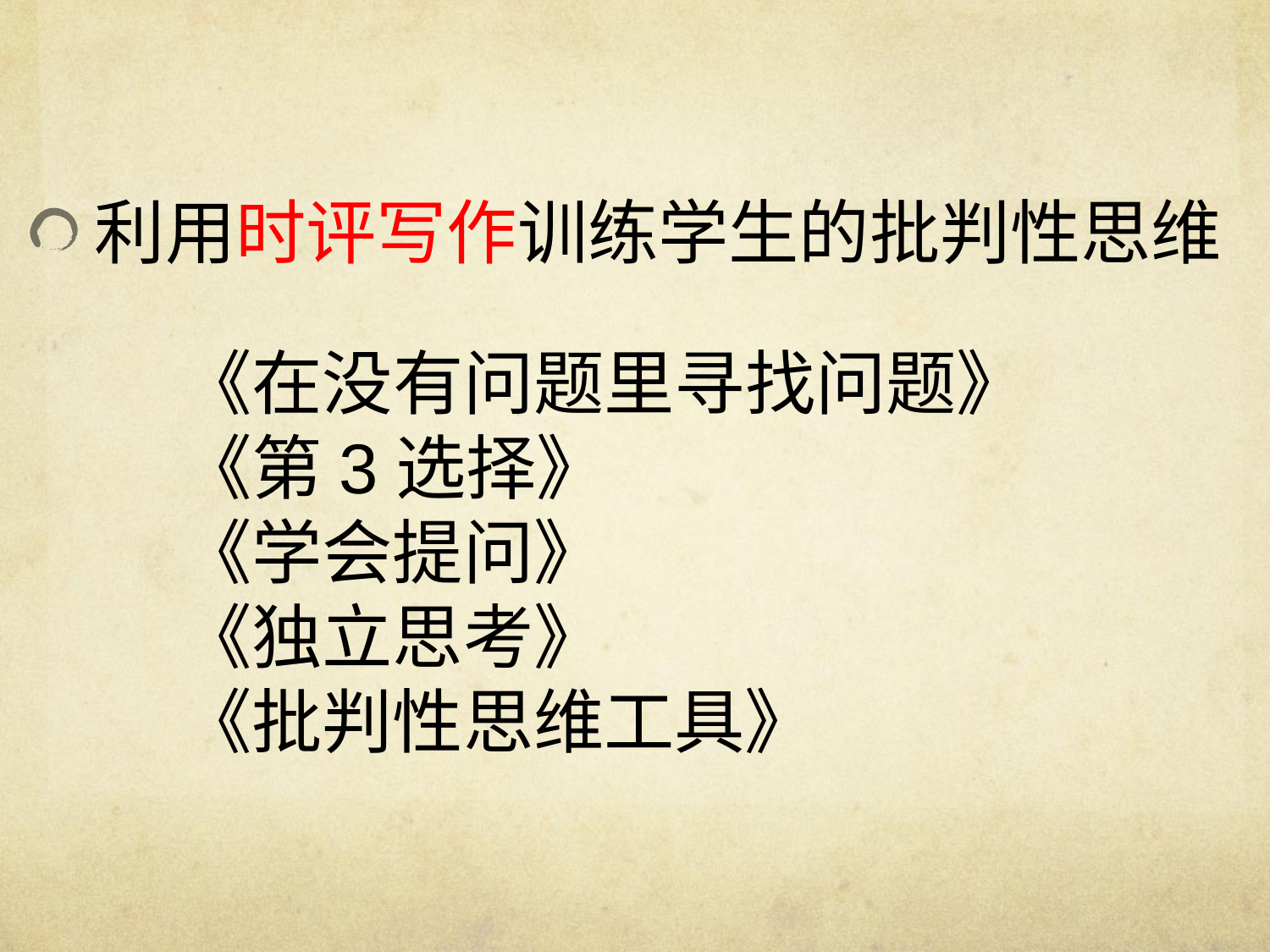

利用时评写作训练学生的批判性思维
《在没有问题里寻找问题》
《第3选择》
《学会提问》
《独立思考》
《批判性思维工具》